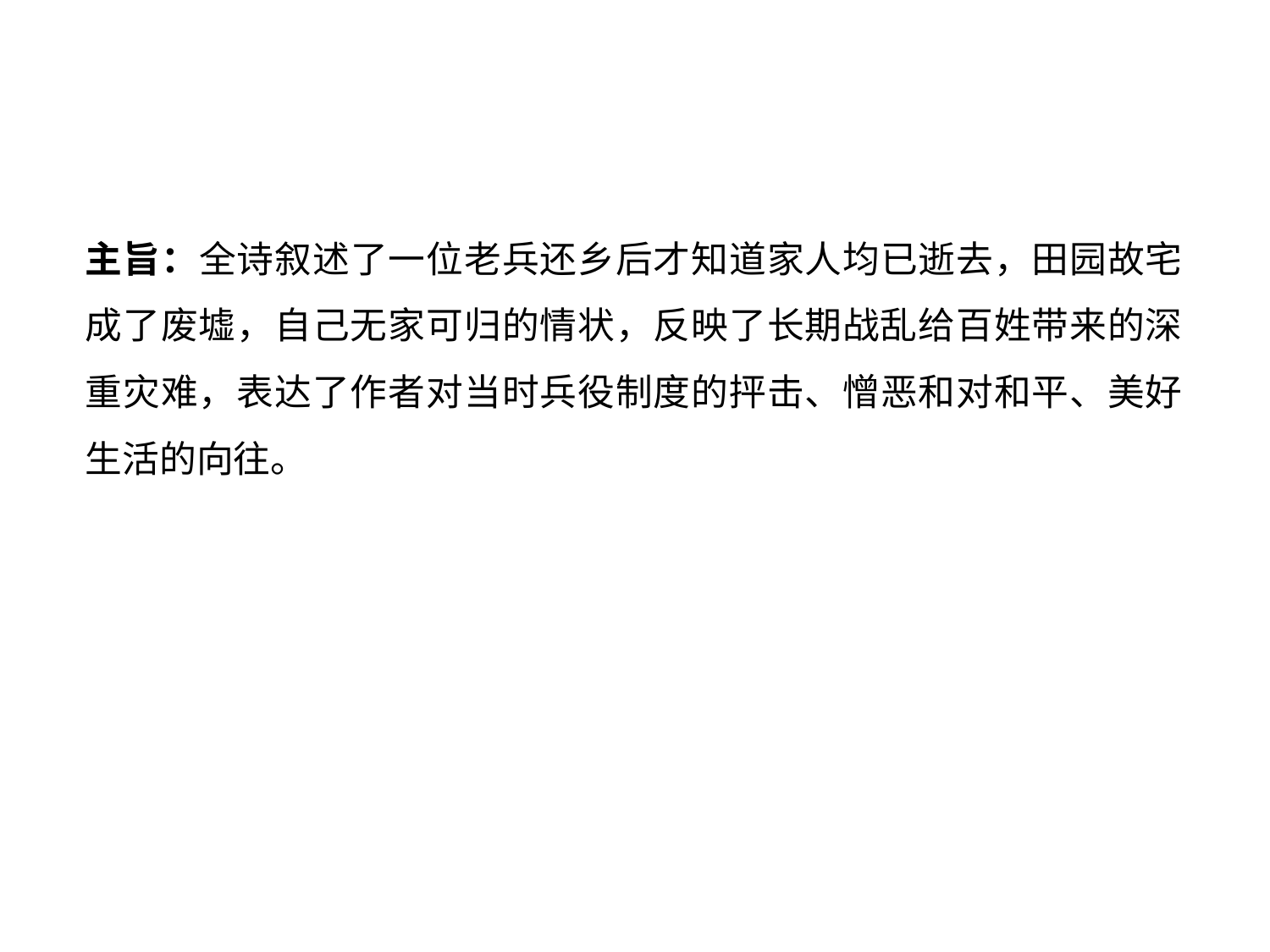

主旨：全诗叙述了一位老兵还乡后才知道家人均已逝去，田园故宅成了废墟，自己无家可归的情状，反映了长期战乱给百姓带来的深重灾难，表达了作者对当时兵役制度的抨击、憎恶和对和平、美好生活的向往。